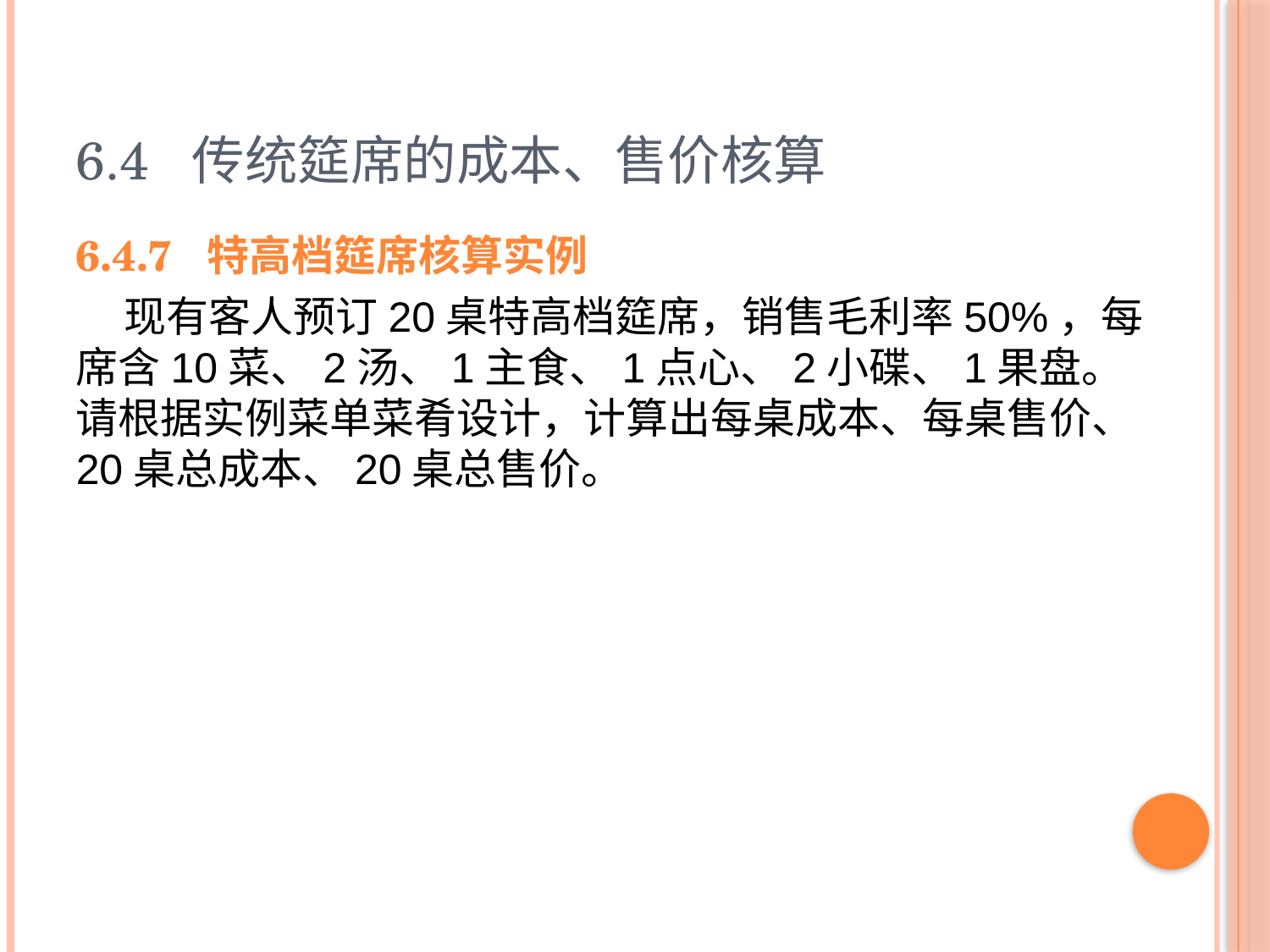

# 6.4  传统筵席的成本、售价核算
6.4.7  特高档筵席核算实例
    现有客人预订20桌特高档筵席，销售毛利率50%，每席含10菜、2汤、1主食、1点心、2小碟、1果盘。请根据实例菜单菜肴设计，计算出每桌成本、每桌售价、20桌总成本、20桌总售价。